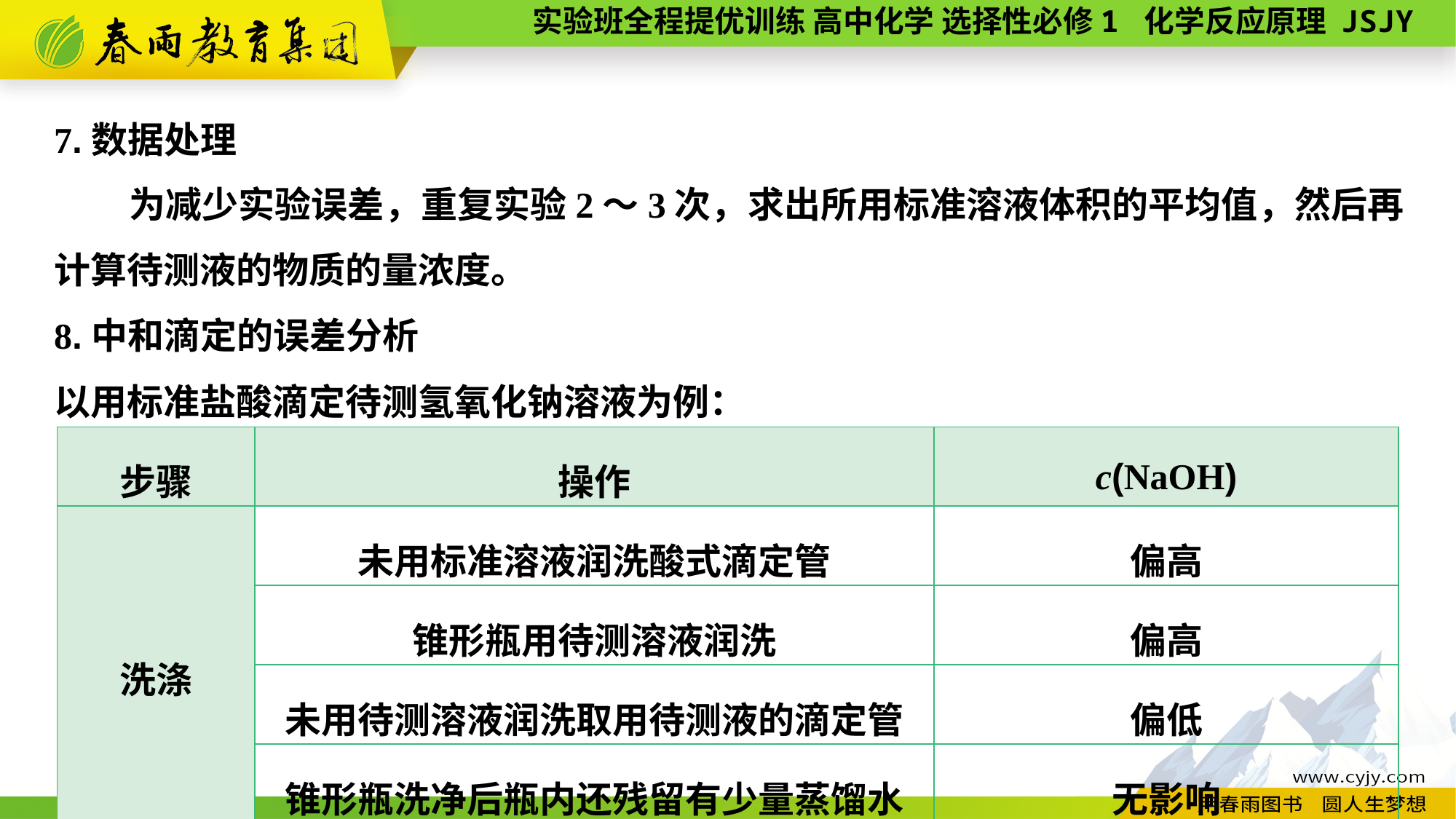

7.数据处理
        为减少实验误差，重复实验2～3次，求出所用标准溶液体积的平均值，然后再计算待测液的物质的量浓度。
8.中和滴定的误差分析
以用标准盐酸滴定待测氢氧化钠溶液为例：
| 步骤 | 操作 | c(NaOH) |
| --- | --- | --- |
| 洗涤 | 未用标准溶液润洗酸式滴定管 | 偏高 |
|  | 锥形瓶用待测溶液润洗 | 偏高 |
|  | 未用待测溶液润洗取用待测液的滴定管 | 偏低 |
|  | 锥形瓶洗净后瓶内还残留有少量蒸馏水 | 无影响 |